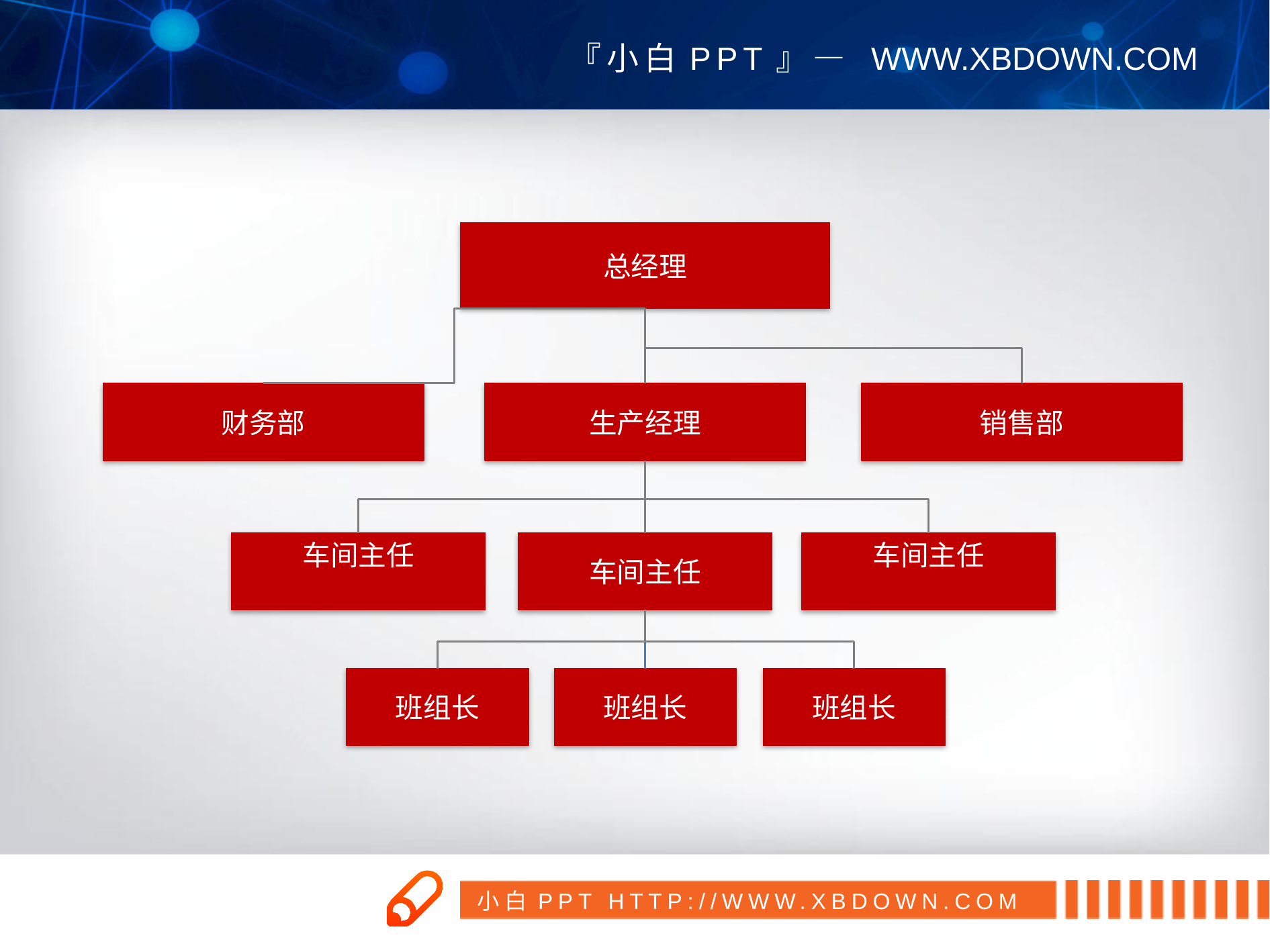

总经理
财务部
销售部
生产经理
车间主任
车间主任
车间主任
班组长
班组长
班组长